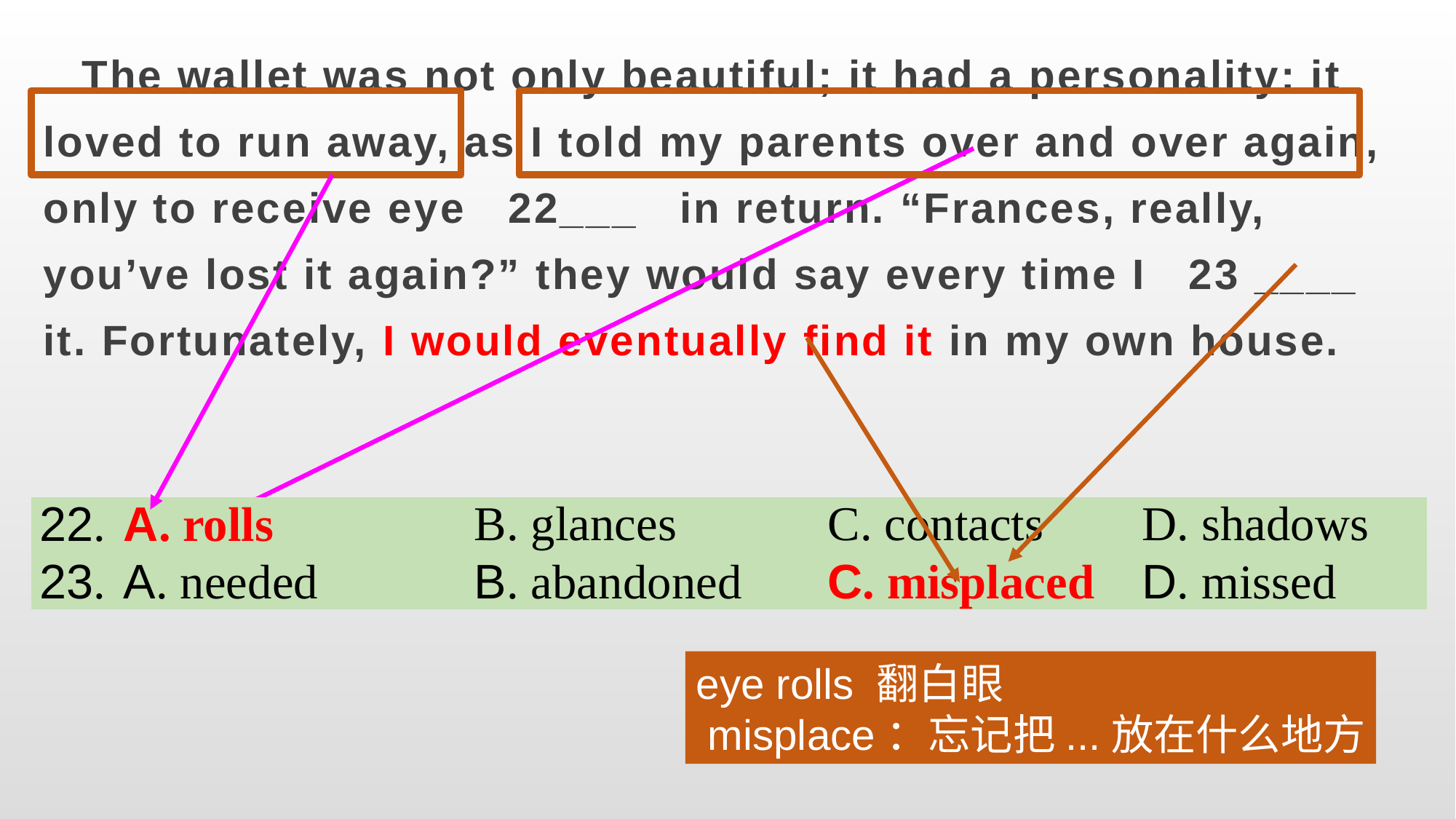

The wallet was not only beautiful; it had a personality: it loved to run away, as I told my parents over and over again, only to receive eye   22___   in return. “Frances, really, you’ve lost it again?” they would say every time I   23 ____  it. Fortunately, I would eventually find it in my own house.

| 22. | A. rolls | B. glances | C. contacts | D. shadows |
| --- | --- | --- | --- | --- |
| 23. | A. needed | B. abandoned | C. misplaced | D. missed |
eye rolls 翻白眼
 misplace：忘记把...放在什么地方